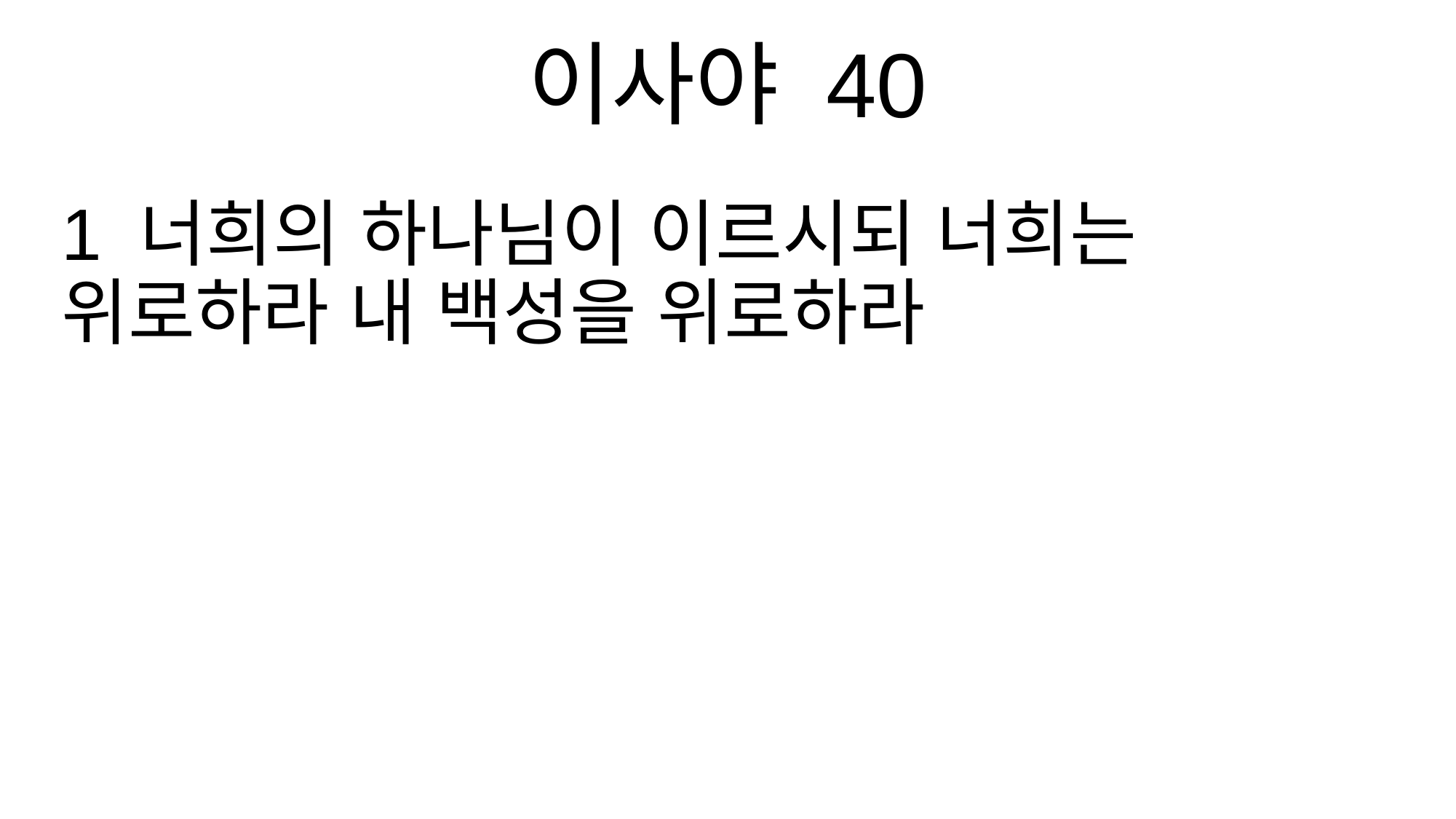

이사야 40
1 너희의 하나님이 이르시되 너희는 위로하라 내 백성을 위로하라